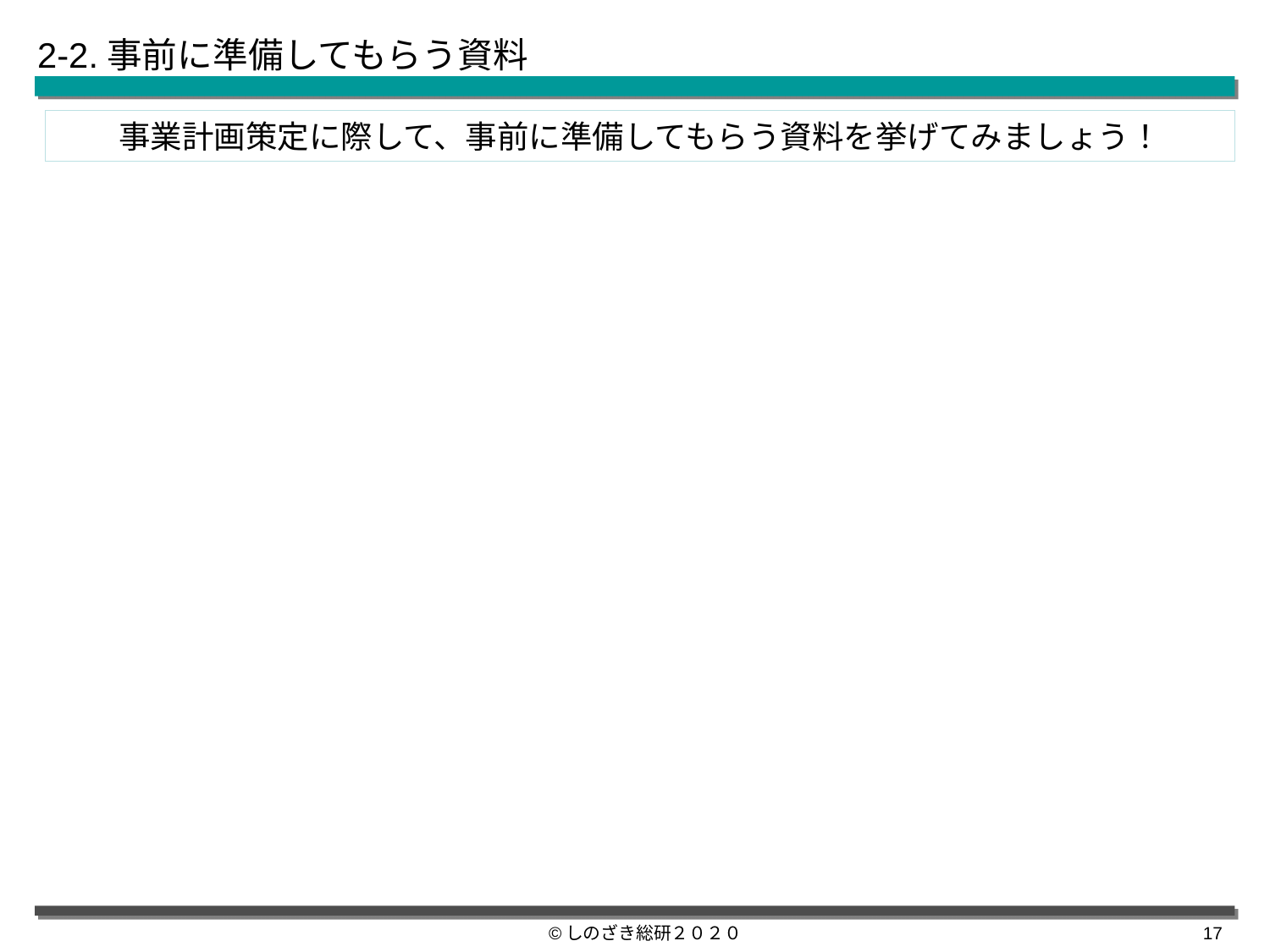

2-2.事前に準備してもらう資料
事業計画策定に際して、事前に準備してもらう資料を挙げてみましょう！
©しのざき総研２０２０
17